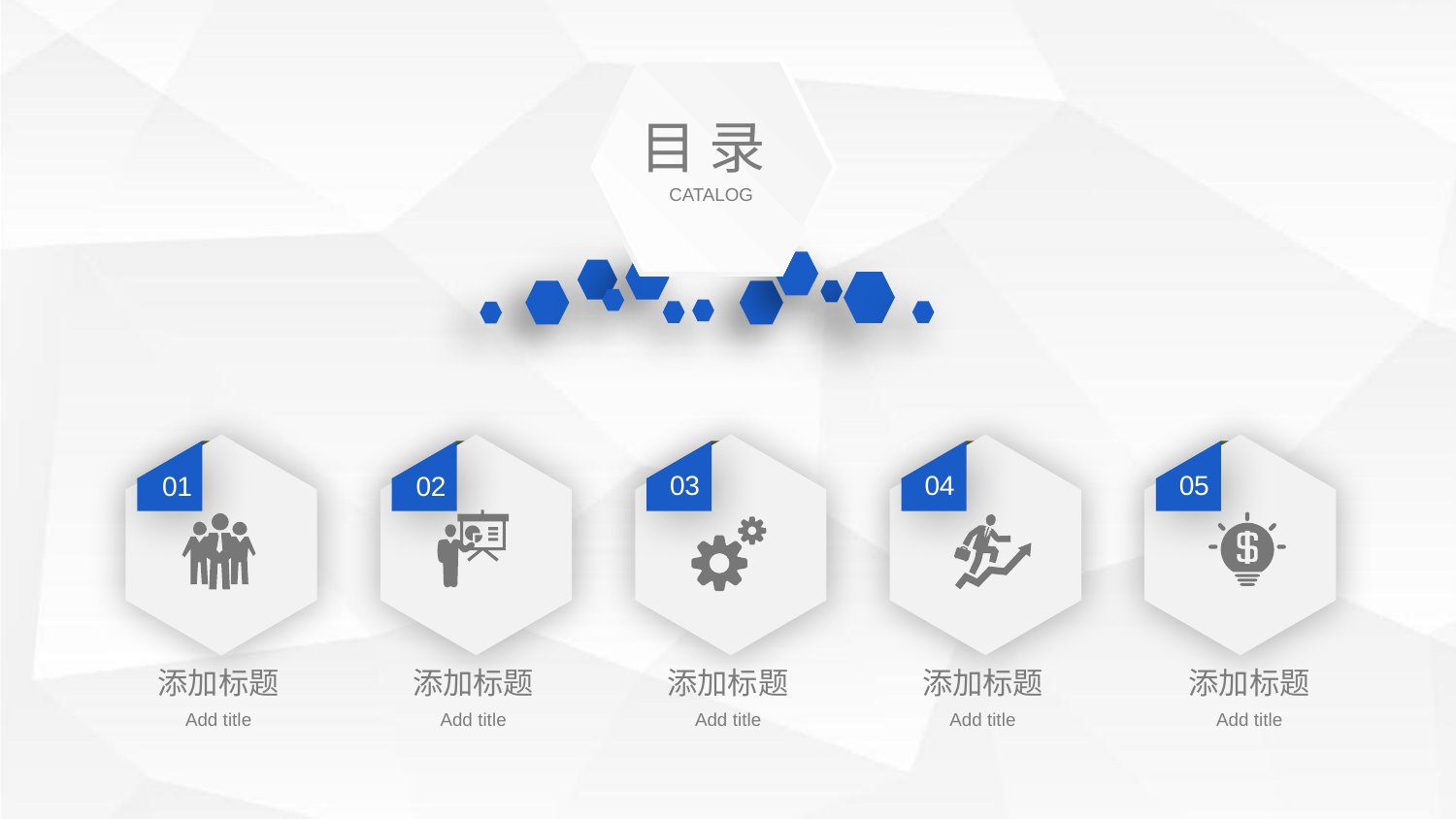

目 录
CATALOG

01

02

03

04

05

添加标题
添加标题
添加标题
添加标题
添加标题
Add title
Add title
Add title
Add title
Add title